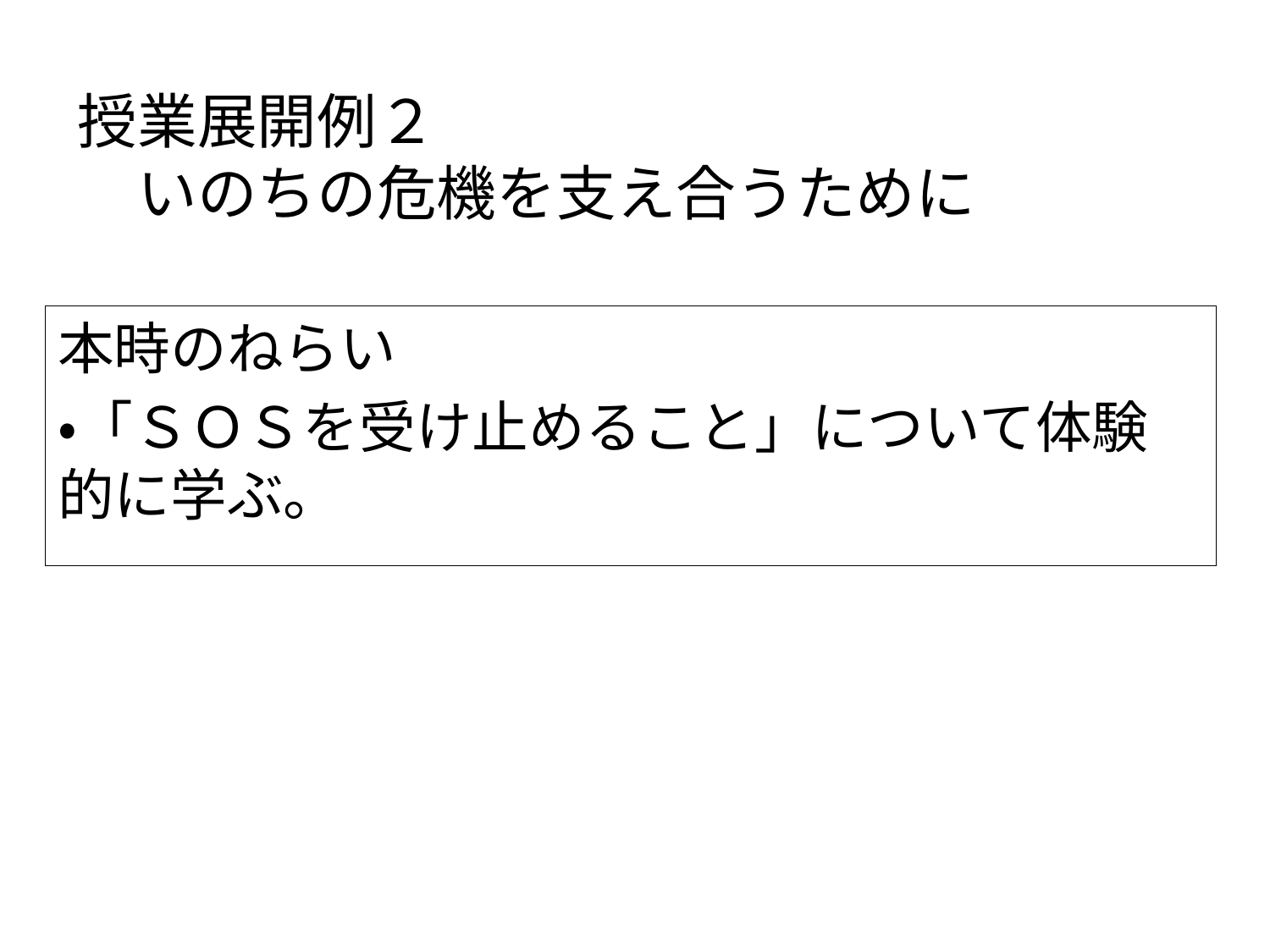

# 授業展開例２ 　いのちの危機を支え合うために
本時のねらい
・「ＳＯＳを受け止めること」について体験的に学ぶ。